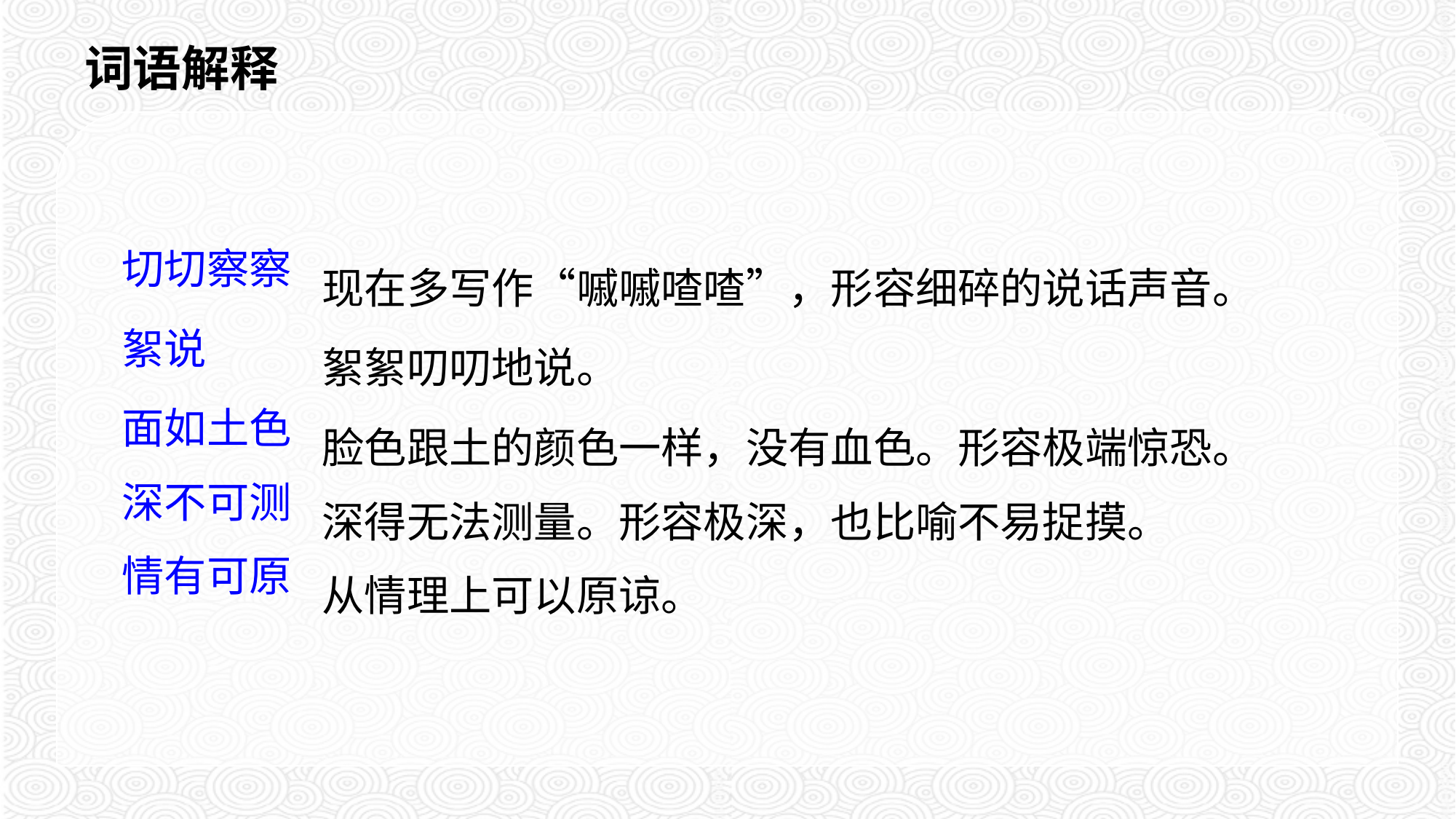

词语解释
切切察察
絮说
面如土色
深不可测
情有可原
现在多写作“嘁嘁喳喳”，形容细碎的说话声音。
絮絮叨叨地说。
脸色跟土的颜色一样，没有血色。形容极端惊恐。
深得无法测量。形容极深，也比喻不易捉摸。
从情理上可以原谅。